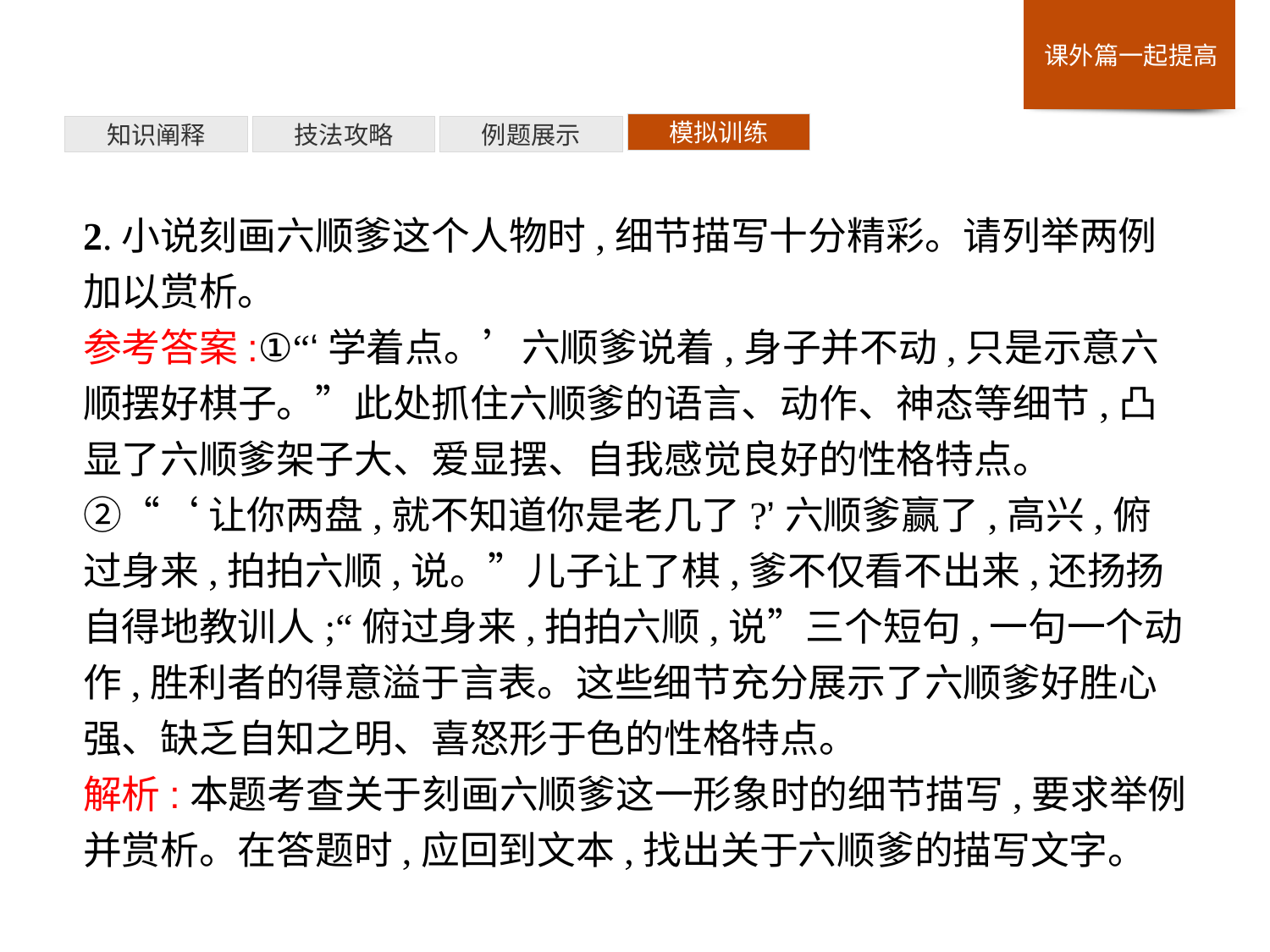

模拟训练
例题展示
技法攻略
知识阐释
2.小说刻画六顺爹这个人物时,细节描写十分精彩。请列举两例加以赏析。
参考答案:①“‘学着点。’六顺爹说着,身子并不动,只是示意六顺摆好棋子。”此处抓住六顺爹的语言、动作、神态等细节,凸显了六顺爹架子大、爱显摆、自我感觉良好的性格特点。
②“‘让你两盘,就不知道你是老几了?’六顺爹赢了,高兴,俯过身来,拍拍六顺,说。”儿子让了棋,爹不仅看不出来,还扬扬自得地教训人;“俯过身来,拍拍六顺,说”三个短句,一句一个动作,胜利者的得意溢于言表。这些细节充分展示了六顺爹好胜心强、缺乏自知之明、喜怒形于色的性格特点。
解析:本题考查关于刻画六顺爹这一形象时的细节描写,要求举例并赏析。在答题时,应回到文本,找出关于六顺爹的描写文字。